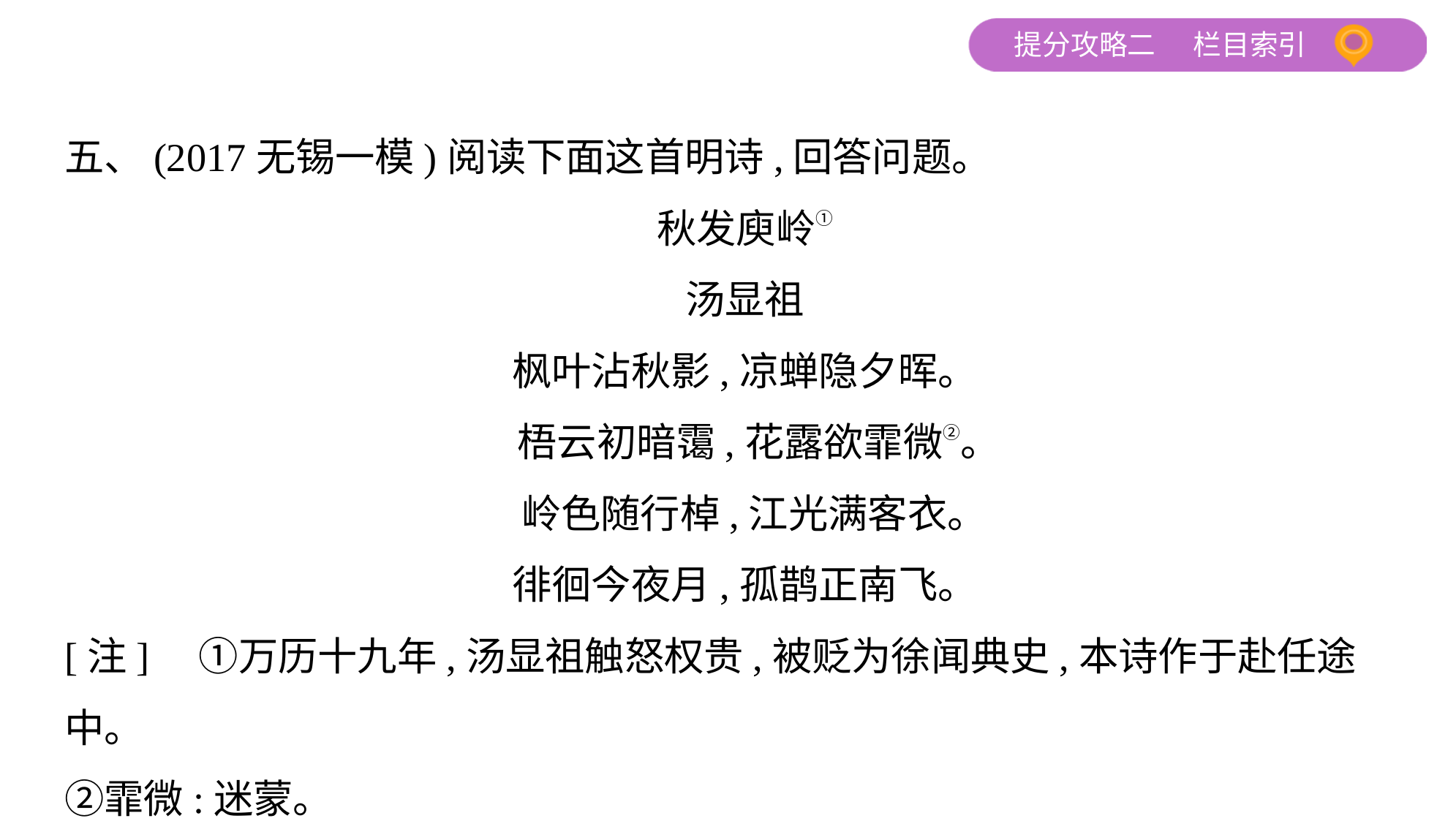

五、(2017无锡一模)阅读下面这首明诗,回答问题。
秋发庾岭①
汤显祖
枫叶沾秋影,凉蝉隐夕晖。
  梧云初暗霭,花露欲霏微②。
 岭色随行棹,江光满客衣。
徘徊今夜月,孤鹊正南飞。
[注]　①万历十九年,汤显祖触怒权贵,被贬为徐闻典史,本诗作于赴任途中。
②霏微:迷蒙。